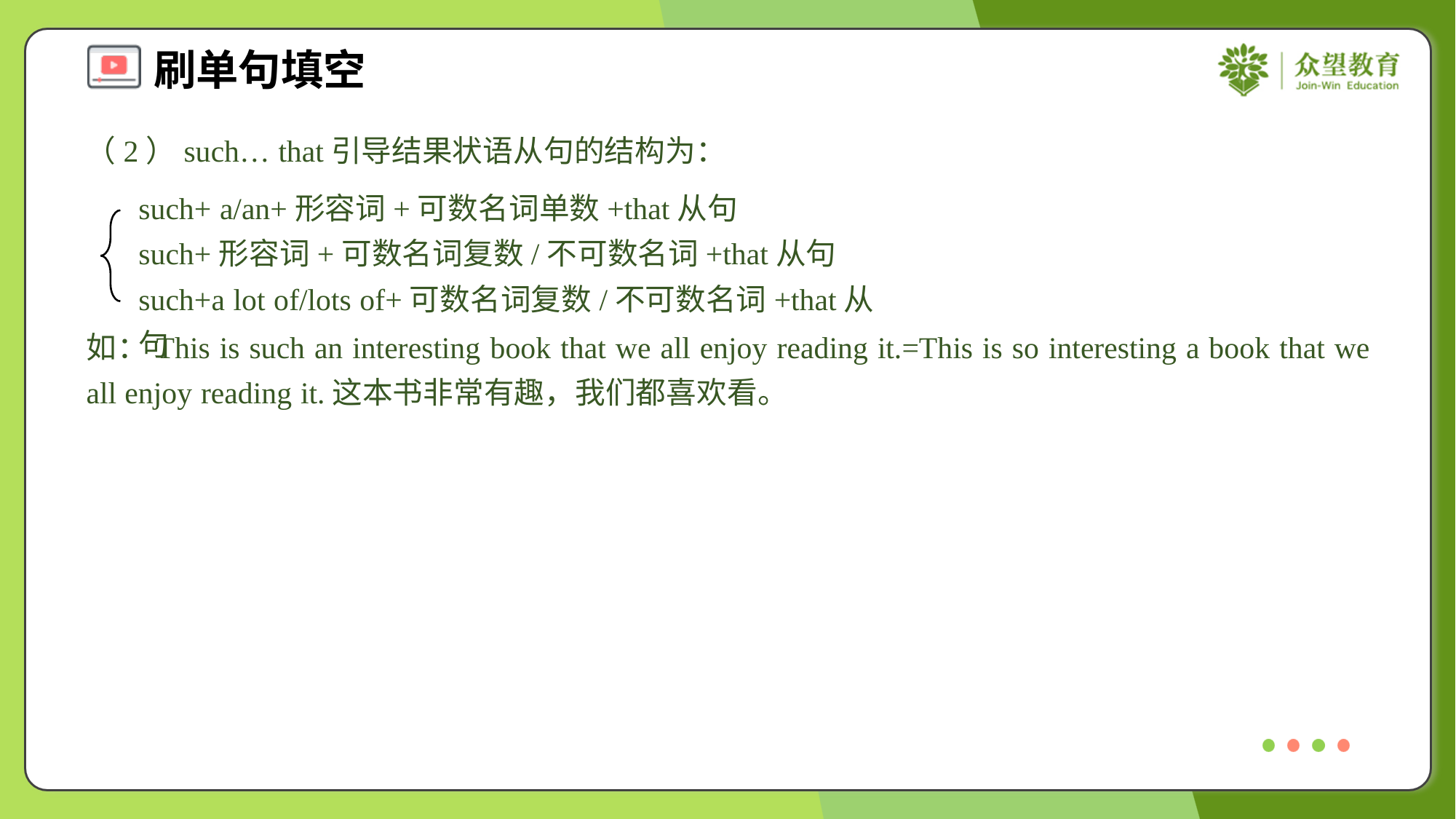

（2）such… that引导结果状语从句的结构为：
such+ a/an+形容词+可数名词单数+that从句
such+形容词+可数名词复数/不可数名词+that从句
such+a lot of/lots of+可数名词复数/不可数名词+that从句

如：This is such an interesting book that we all enjoy reading it.=This is so interesting a book that we all enjoy reading it.这本书非常有趣，我们都喜欢看。